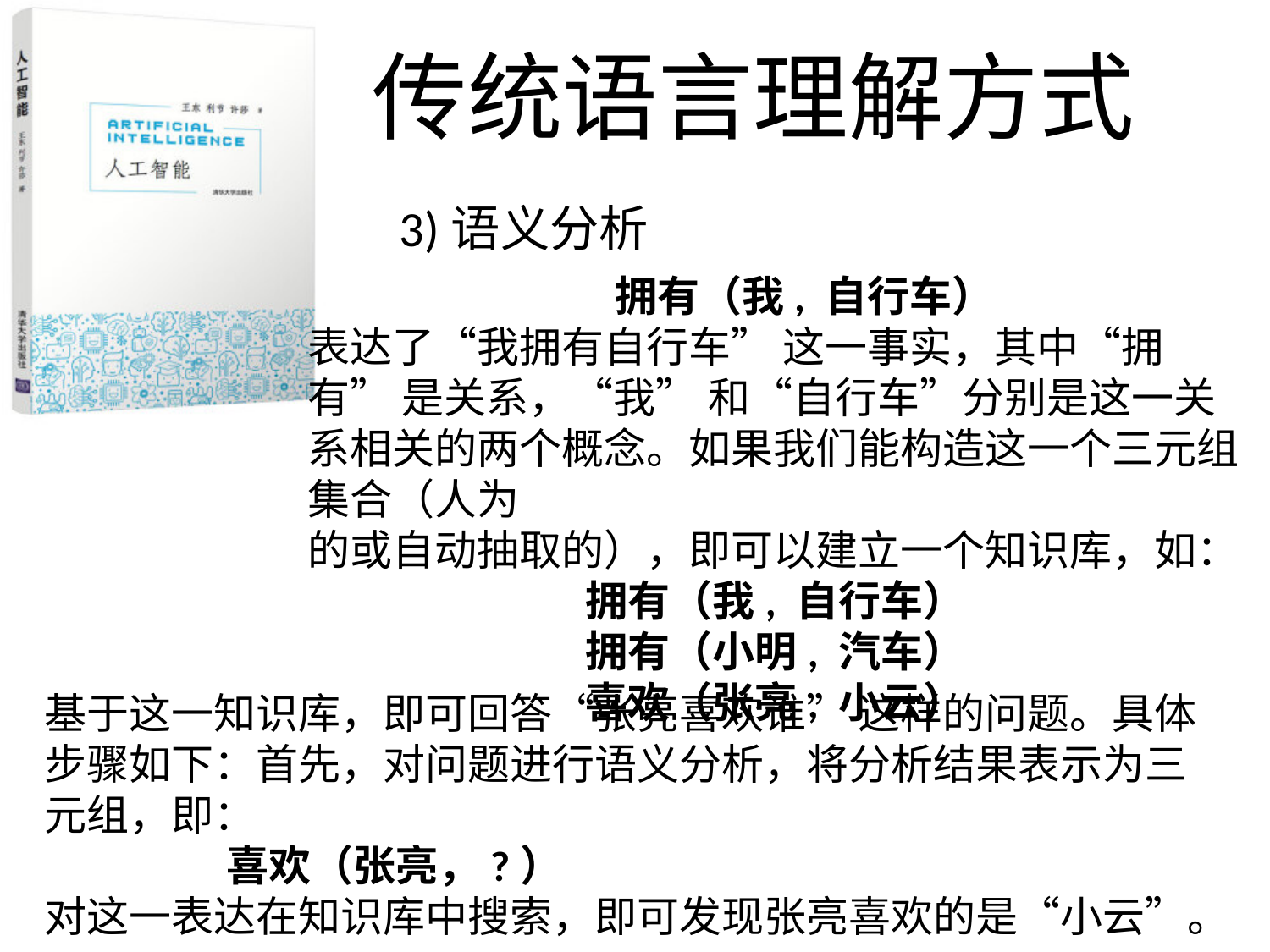

传统语言理解方式
3)语义分析
     拥有（我, 自行车）
表达了“我拥有自行车” 这一事实，其中“拥有” 是关系，“我” 和“自行车”分别是这一关系相关的两个概念。如果我们能构造这一个三元组集合（人为
的或自动抽取的），即可以建立一个知识库，如：
拥有（我, 自行车）
拥有（小明, 汽车）
喜欢（张亮, 小云）

基于这一知识库，即可回答“张亮喜欢谁” 这样的问题。具体步骤如下：首先，对问题进行语义分析，将分析结果表示为三元组，即：
                  喜欢（张亮，?）
对这一表达在知识库中搜索，即可发现张亮喜欢的是“小云”。